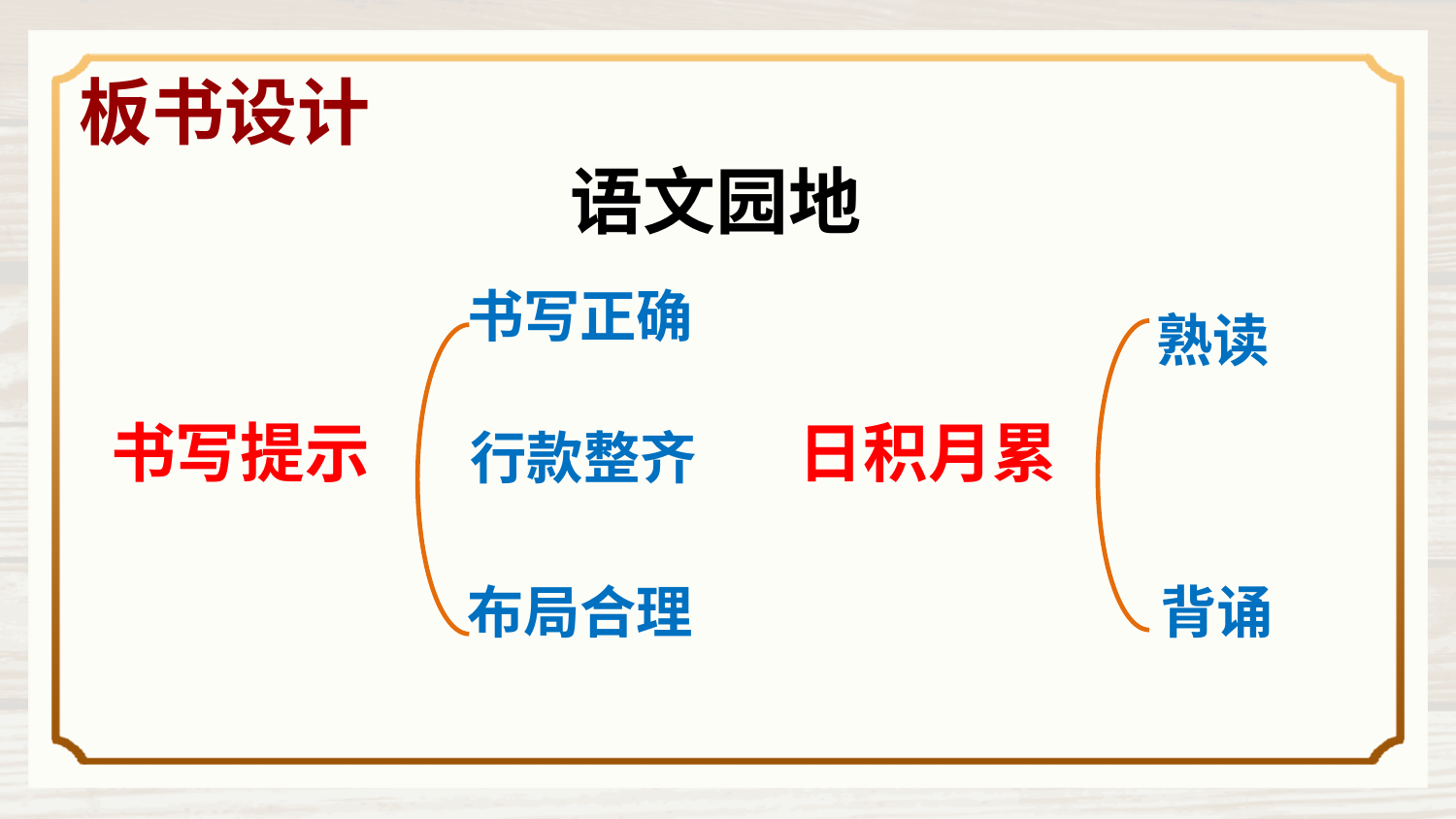

板书设计
语文园地
书写正确
熟读

书写提示
日积月累
行款整齐
布局合理
背诵